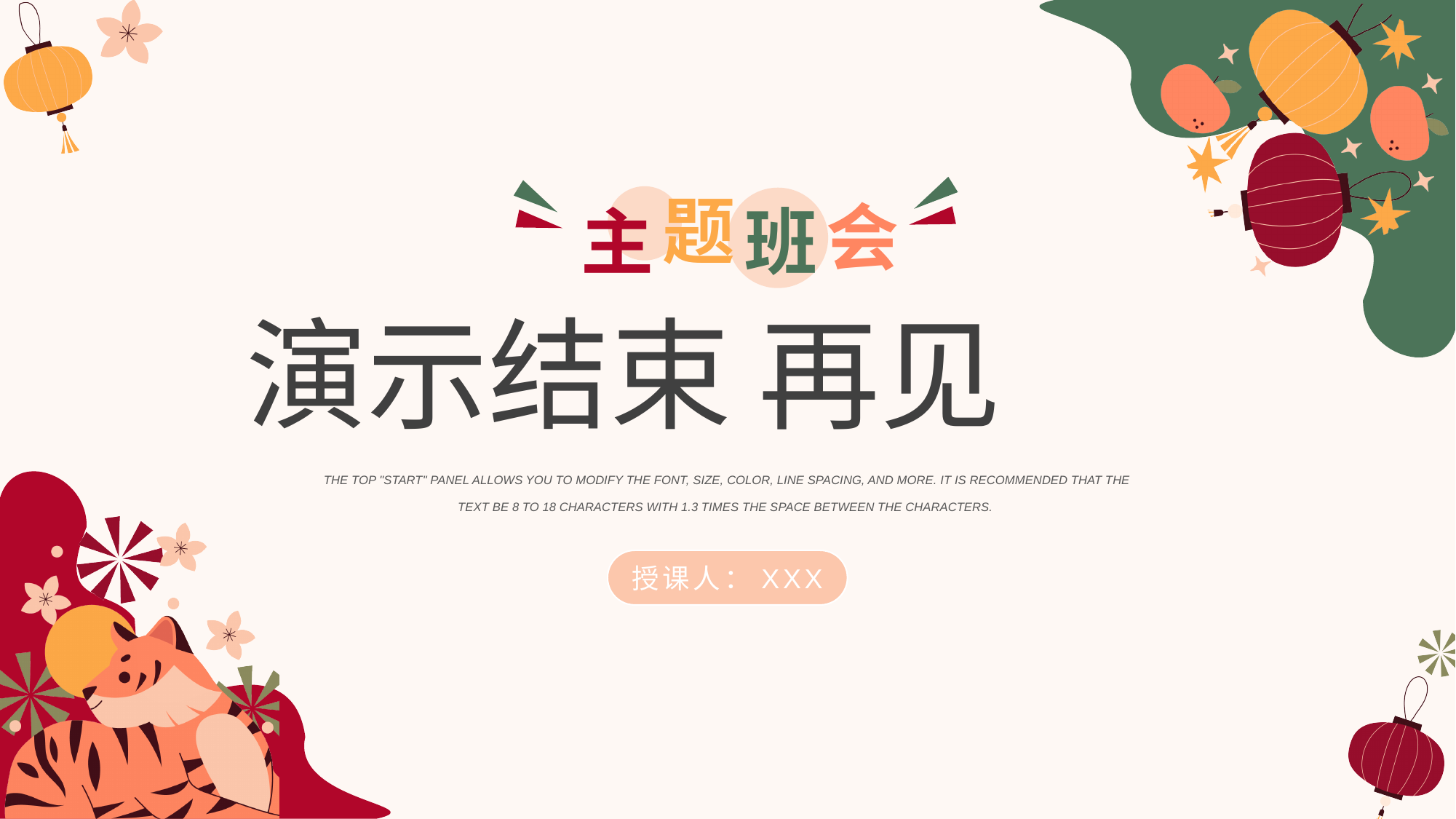

题
会
主
班

演示结束 再见
The top "Start" panel allows you to modify the font, size, color, line spacing, and more. It is recommended that the text be 8 to 18 characters with 1.3 times the space between the characters.

授课人：XXX